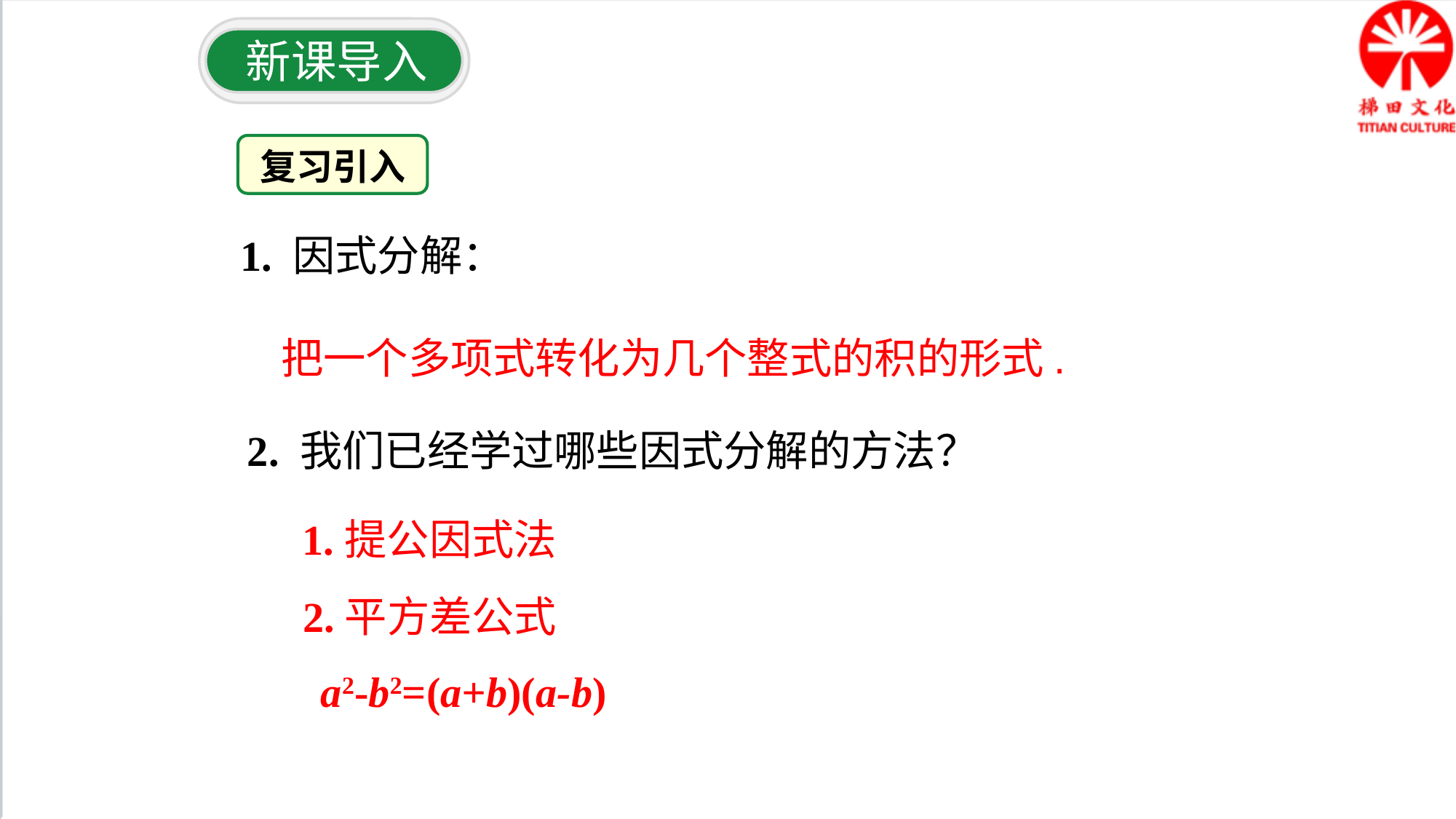

新课导入
复习引入
1. 因式分解：
把一个多项式转化为几个整式的积的形式.
2. 我们已经学过哪些因式分解的方法？
1.提公因式法
2.平方差公式
a2-b2=(a+b)(a-b)